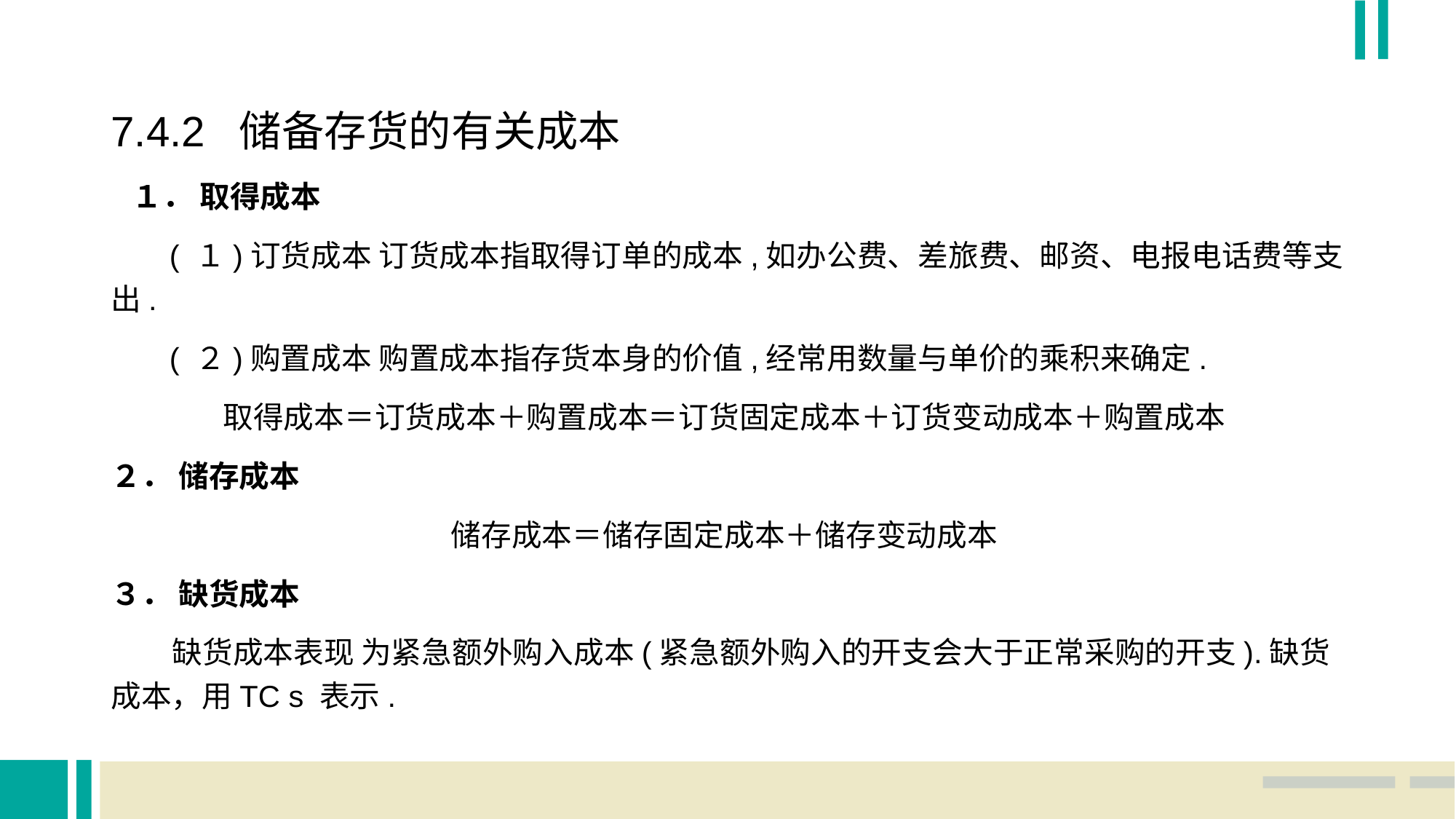

7.4.2  储备存货的有关成本
  １． 取得成本
       ( １)订货成本 订货成本指取得订单的成本,如办公费、差旅费、邮资、电报电话费等支出.
       ( ２)购置成本 购置成本指存货本身的价值,经常用数量与单价的乘积来确定.
取得成本＝订货成本＋购置成本＝订货固定成本＋订货变动成本＋购置成本
２． 储存成本
储存成本＝储存固定成本＋储存变动成本
３． 缺货成本
        缺货成本表现 为紧急额外购入成本(紧急额外购入的开支会大于正常采购的开支).缺货成本，用TC s 表示.